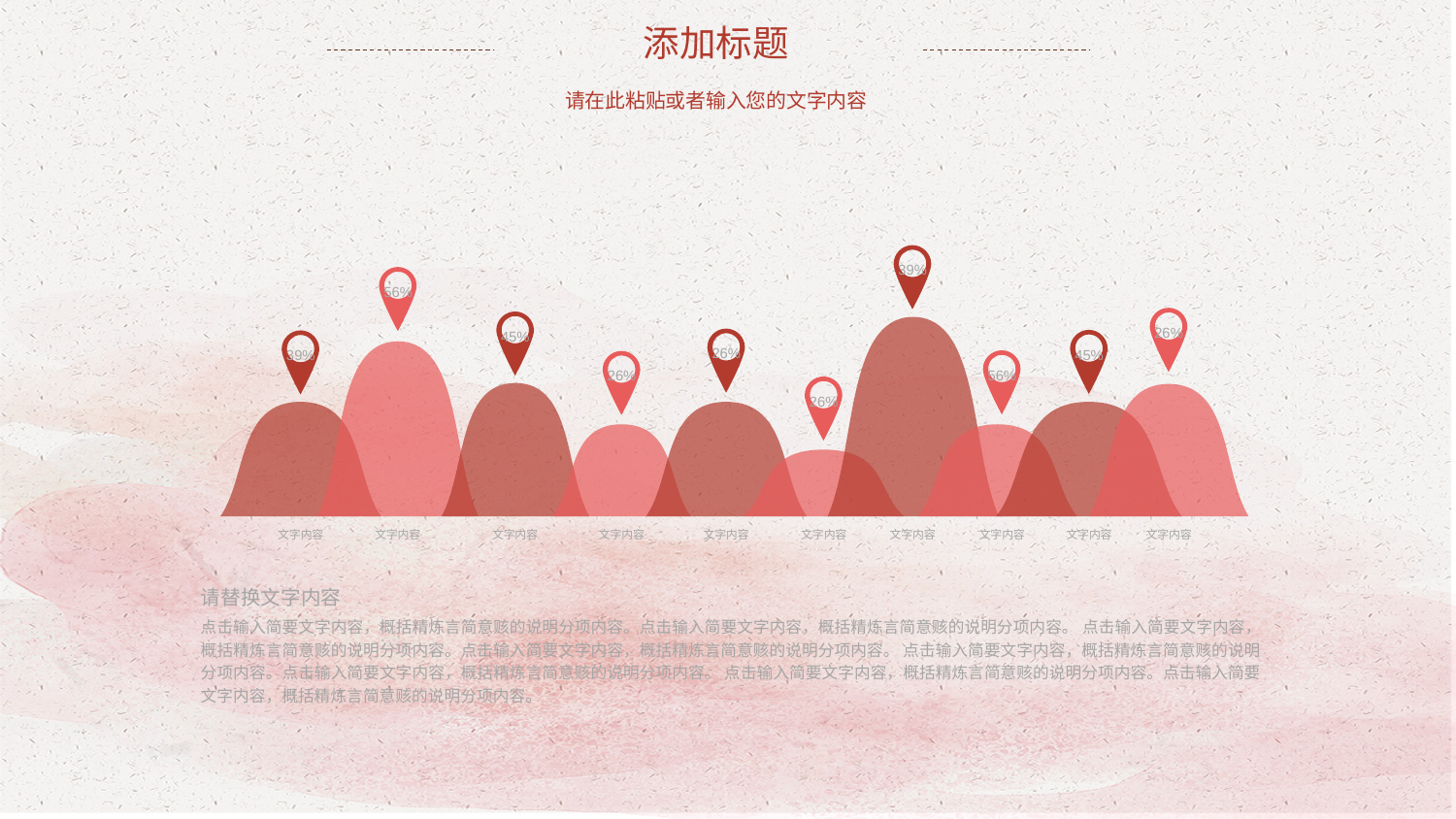

添加标题
请在此粘贴或者输入您的文字内容

39%

56%

26%

45%

文字内容

26%

45%

39%

文字内容

56%

26%

26%

文字内容

文字内容

文字内容

文字内容

文字内容

文字内容

文字内容

文字内容
请替换文字内容
点击输入简要文字内容，概括精炼言简意赅的说明分项内容。点击输入简要文字内容，概括精炼言简意赅的说明分项内容。 点击输入简要文字内容，概括精炼言简意赅的说明分项内容。点击输入简要文字内容，概括精炼言简意赅的说明分项内容。 点击输入简要文字内容，概括精炼言简意赅的说明分项内容。点击输入简要文字内容，概括精炼言简意赅的说明分项内容。 点击输入简要文字内容，概括精炼言简意赅的说明分项内容。点击输入简要文字内容，概括精炼言简意赅的说明分项内容。